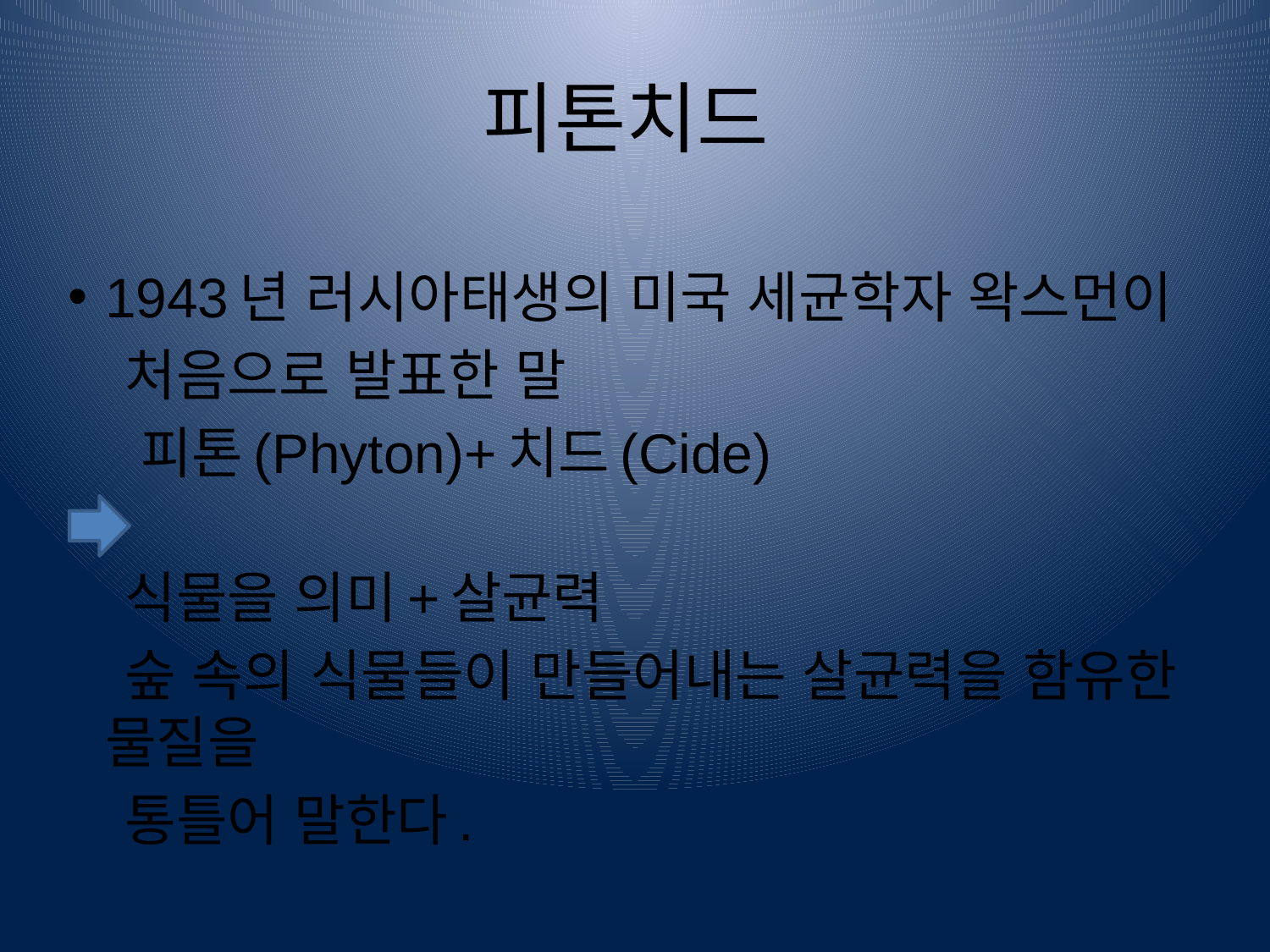

# 피톤치드
1943년 러시아태생의 미국 세균학자 왁스먼이
   처음으로 발표한 말
    피톤(Phyton)+치드(Cide)
   식물을 의미+살균력
   숲 속의 식물들이 만들어내는 살균력을 함유한 물질을
   통틀어 말한다.